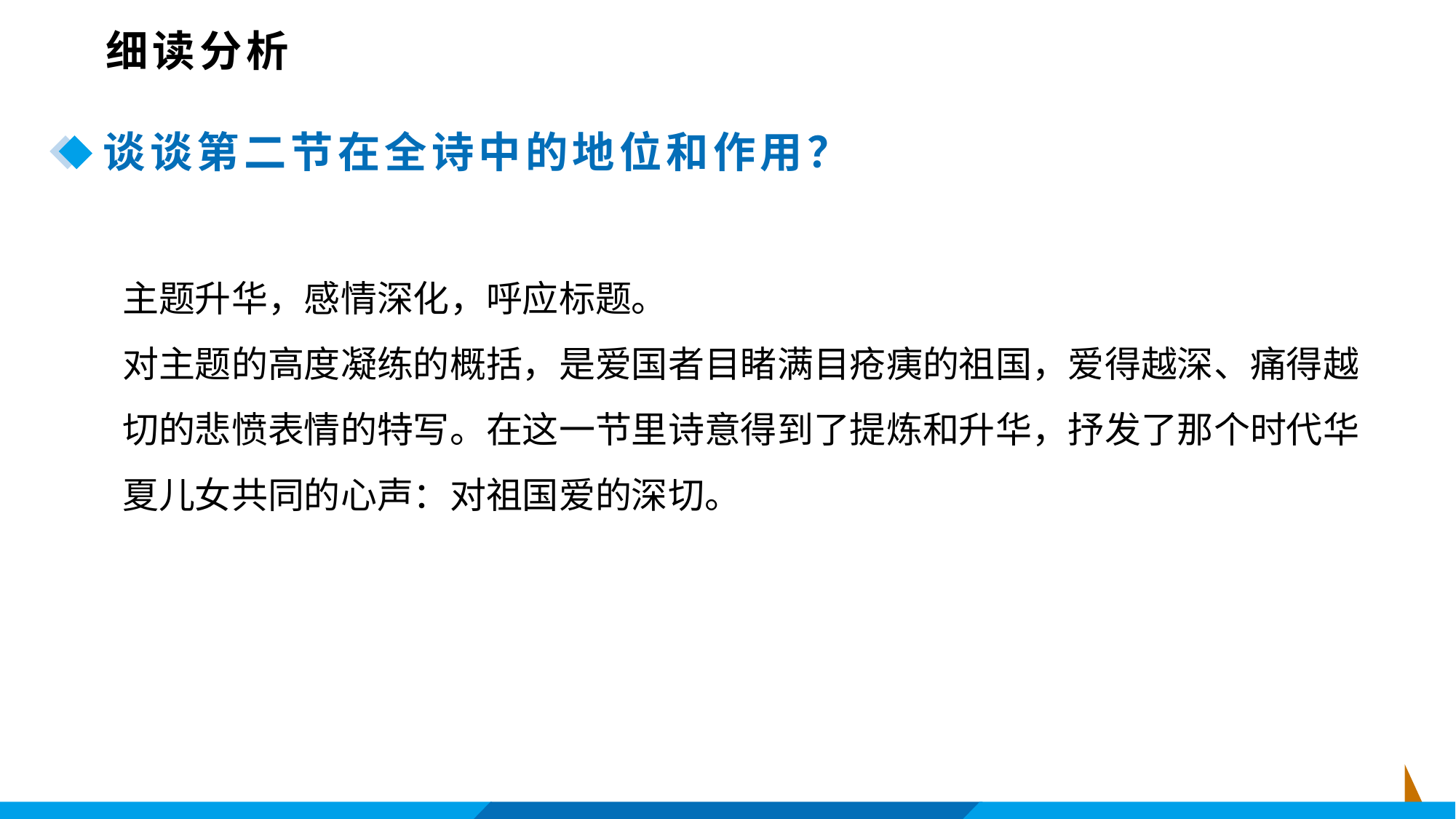

细读分析
谈谈第二节在全诗中的地位和作用？

主题升华，感情深化，呼应标题。
对主题的高度凝练的概括，是爱国者目睹满目疮痍的祖国，爱得越深、痛得越切的悲愤表情的特写。在这一节里诗意得到了提炼和升华，抒发了那个时代华夏儿女共同的心声：对祖国爱的深切。